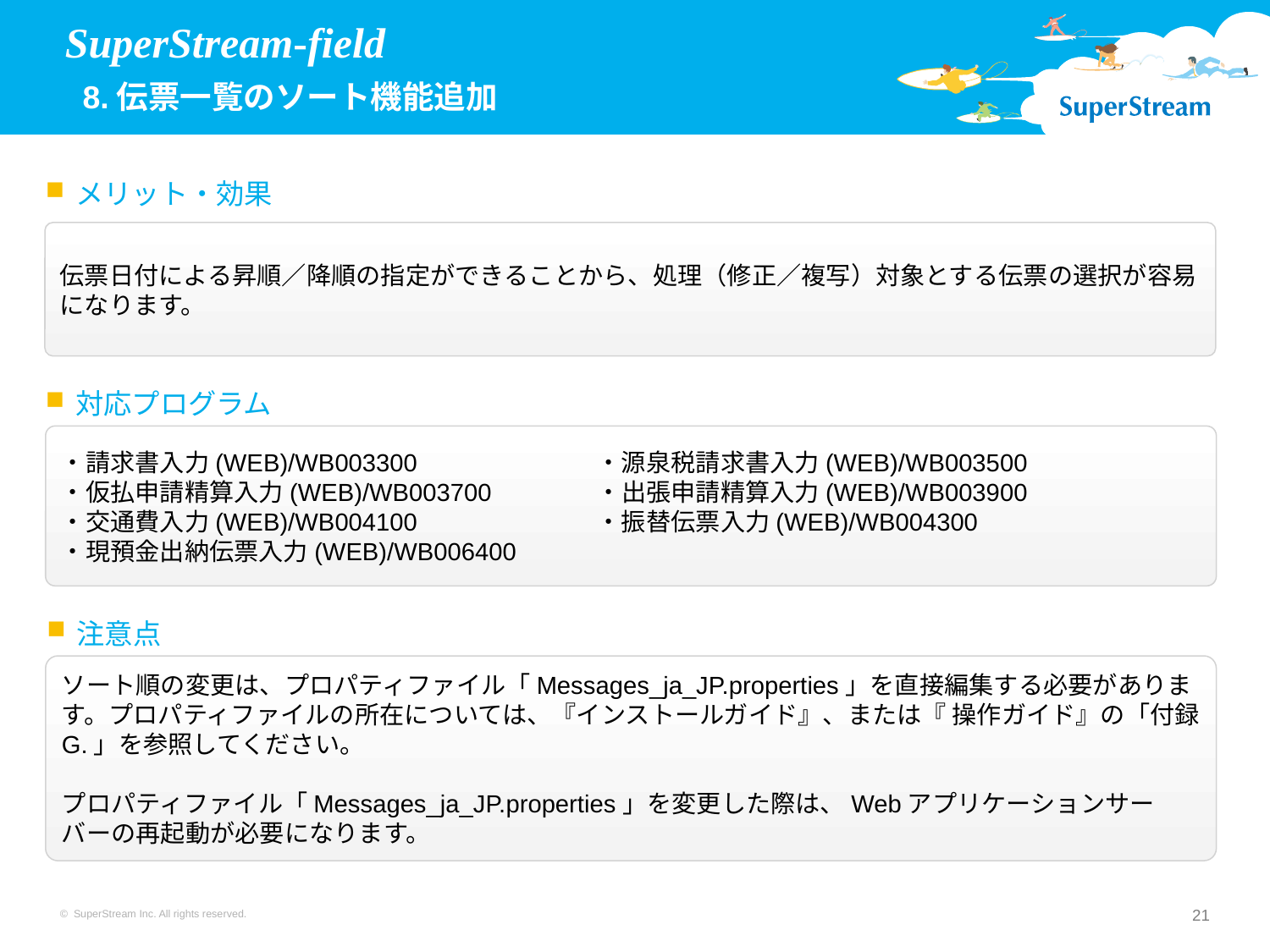

SuperStream-field
  8.伝票一覧のソート機能追加
メリット・効果
伝票日付による昇順／降順の指定ができることから、処理（修正／複写）対象とする伝票の選択が容易になります。
対応プログラム
・請求書入力(WEB)/WB003300　　　　　　　・源泉税請求書入力(WEB)/WB003500
・仮払申請精算入力(WEB)/WB003700　　　　・出張申請精算入力(WEB)/WB003900
・交通費入力(WEB)/WB004100　　　　　　　・振替伝票入力(WEB)/WB004300
・現預金出納伝票入力(WEB)/WB006400
注意点
ソート順の変更は、プロパティファイル「Messages_ja_JP.properties」を直接編集する必要があります。プロパティファイルの所在については、『インストールガイド』、または『 操作ガイド』の「付録G.」を参照してください。

プロパティファイル「Messages_ja_JP.properties」を変更した際は、Webアプリケーションサーバーの再起動が必要になります。
©  SuperStream Inc. All rights reserved.
21